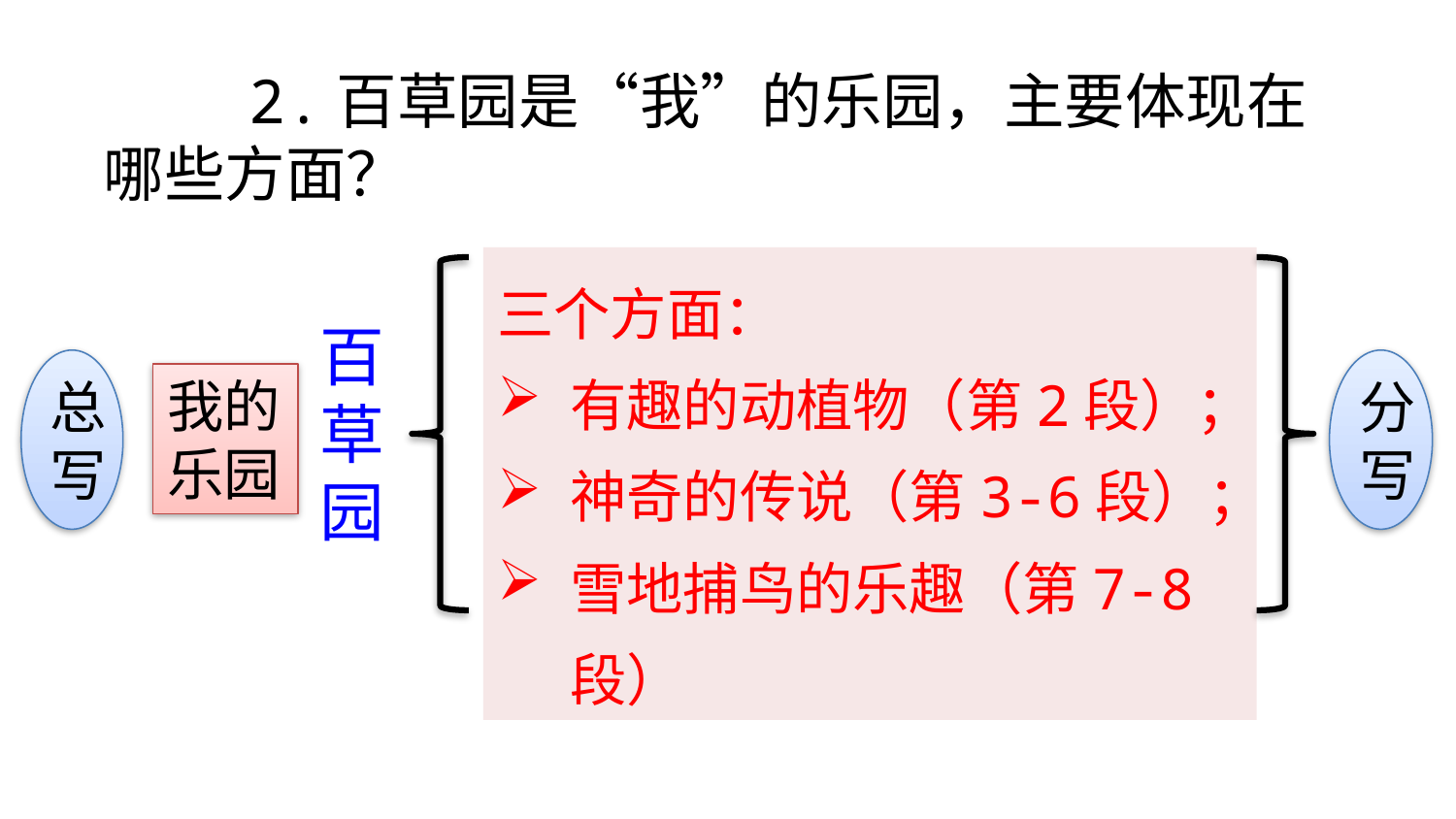

2.百草园是“我”的乐园，主要体现在哪些方面？
三个方面：
有趣的动植物（第2段）；
神奇的传说（第3-6段）；
雪地捕鸟的乐趣（第7-8段）

百草园
总写
分
写
我的乐园